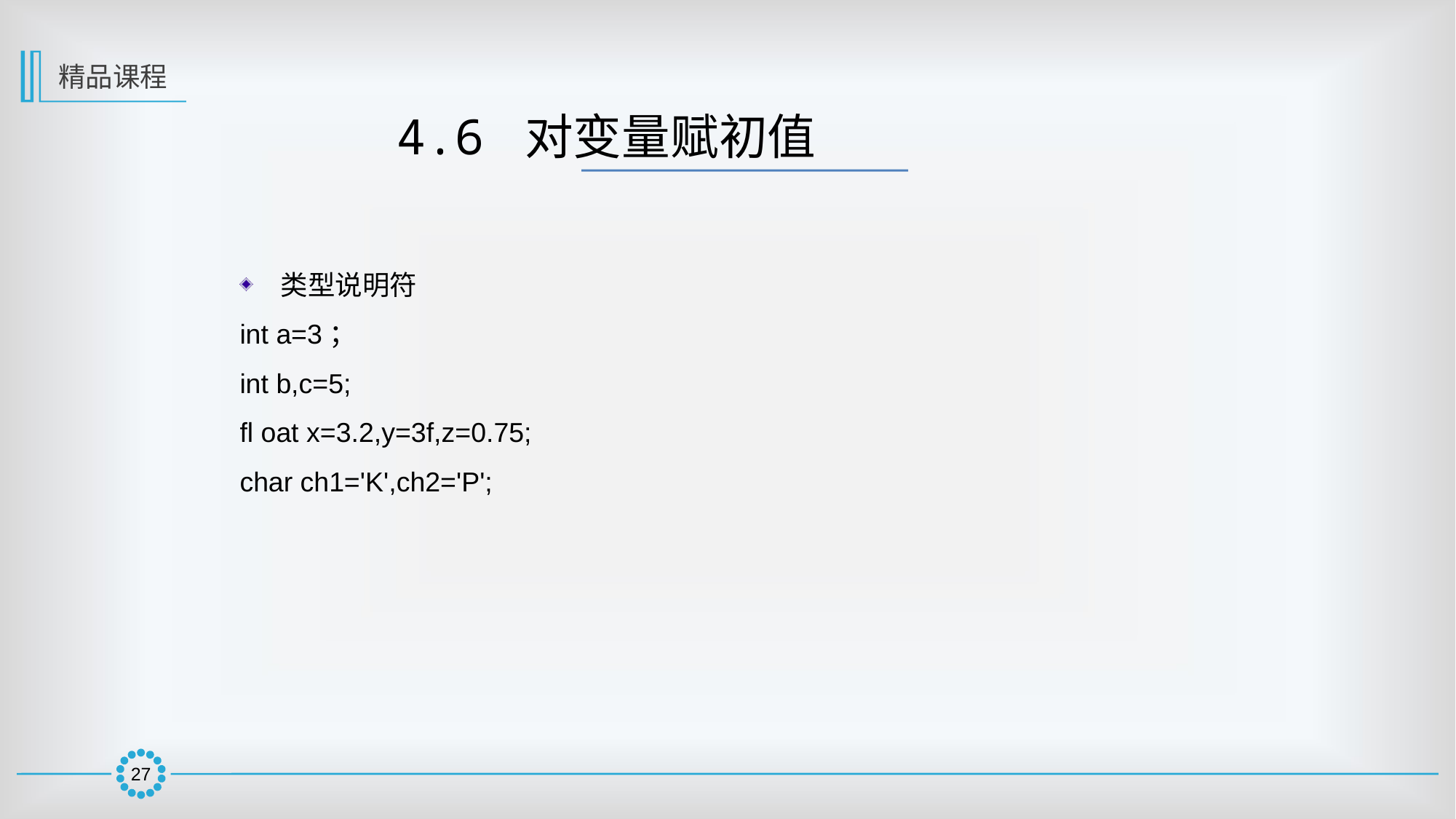

精品课程
4.6 对变量赋初值

类型说明符
int a=3；
int b,c=5;
fl oat x=3.2,y=3f,z=0.75;
char ch1='K',ch2='P';

27